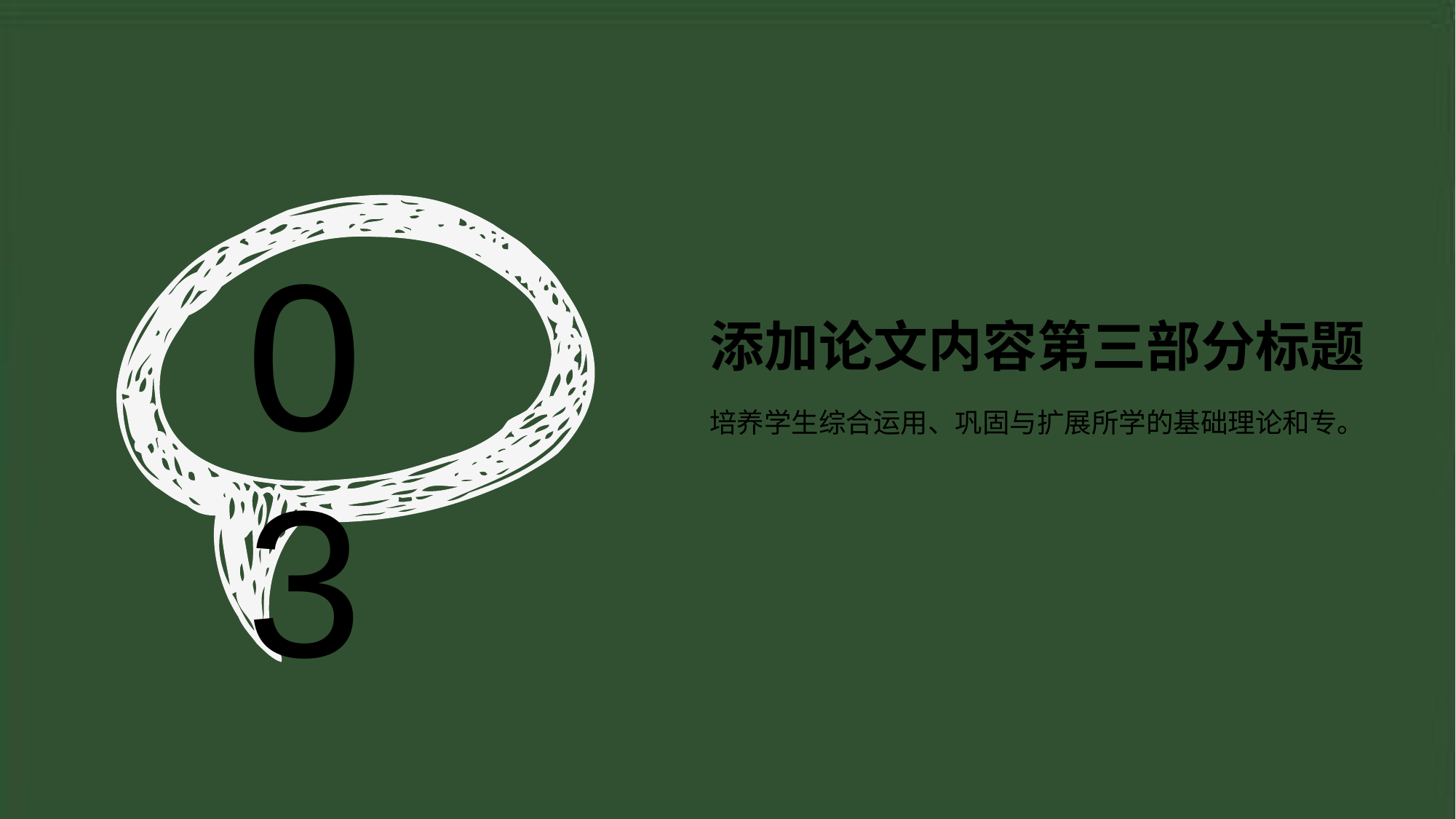

03
添加论文内容第三部分标题
培养学生综合运用、巩固与扩展所学的基础理论和专。
延时